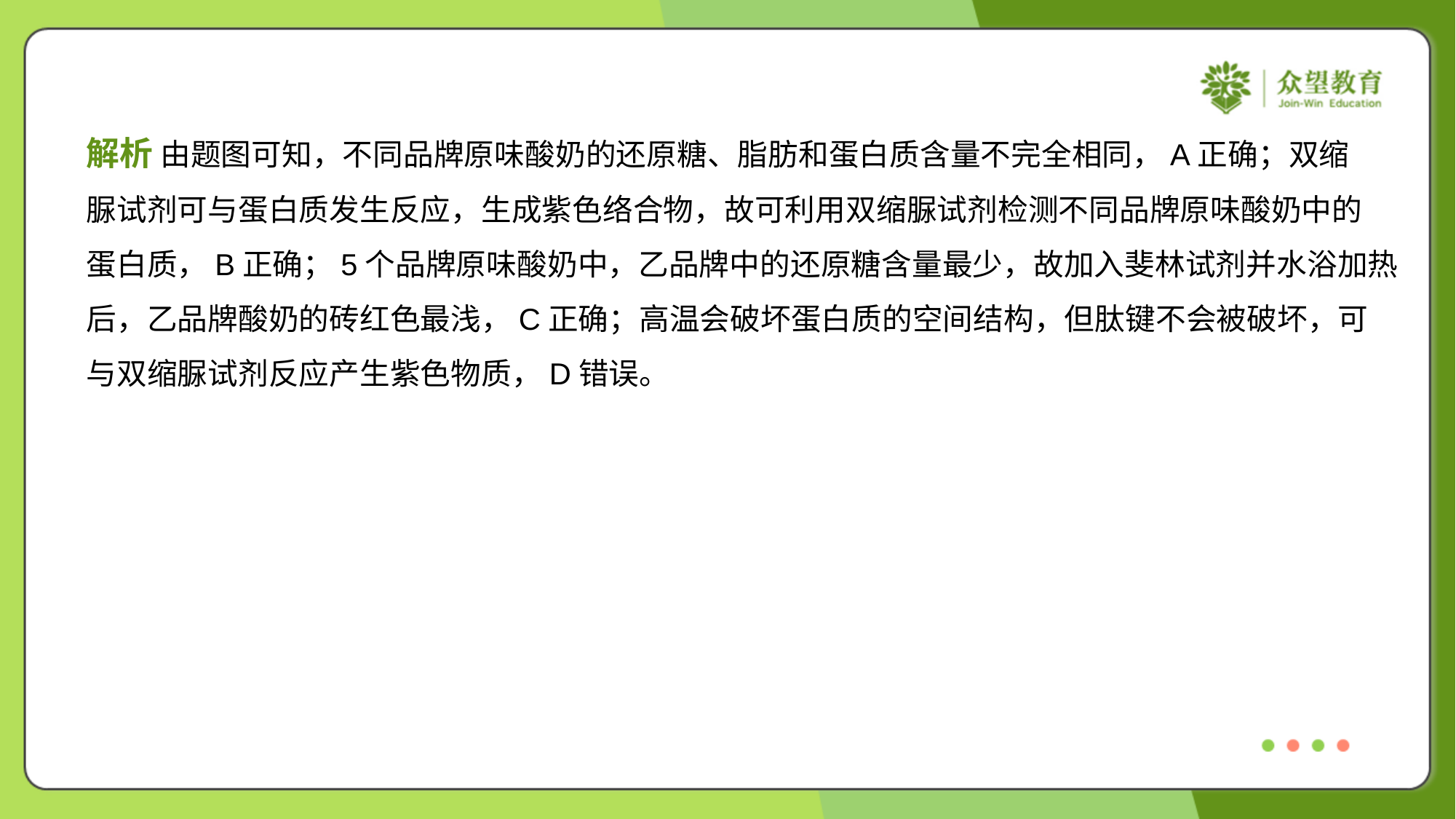

解析 由题图可知，不同品牌原味酸奶的还原糖、脂肪和蛋白质含量不完全相同，A正确；双缩
脲试剂可与蛋白质发生反应，生成紫色络合物，故可利用双缩脲试剂检测不同品牌原味酸奶中的
蛋白质，B正确；5个品牌原味酸奶中，乙品牌中的还原糖含量最少，故加入斐林试剂并水浴加热
后，乙品牌酸奶的砖红色最浅，C正确；高温会破坏蛋白质的空间结构，但肽键不会被破坏，可
与双缩脲试剂反应产生紫色物质，D错误。